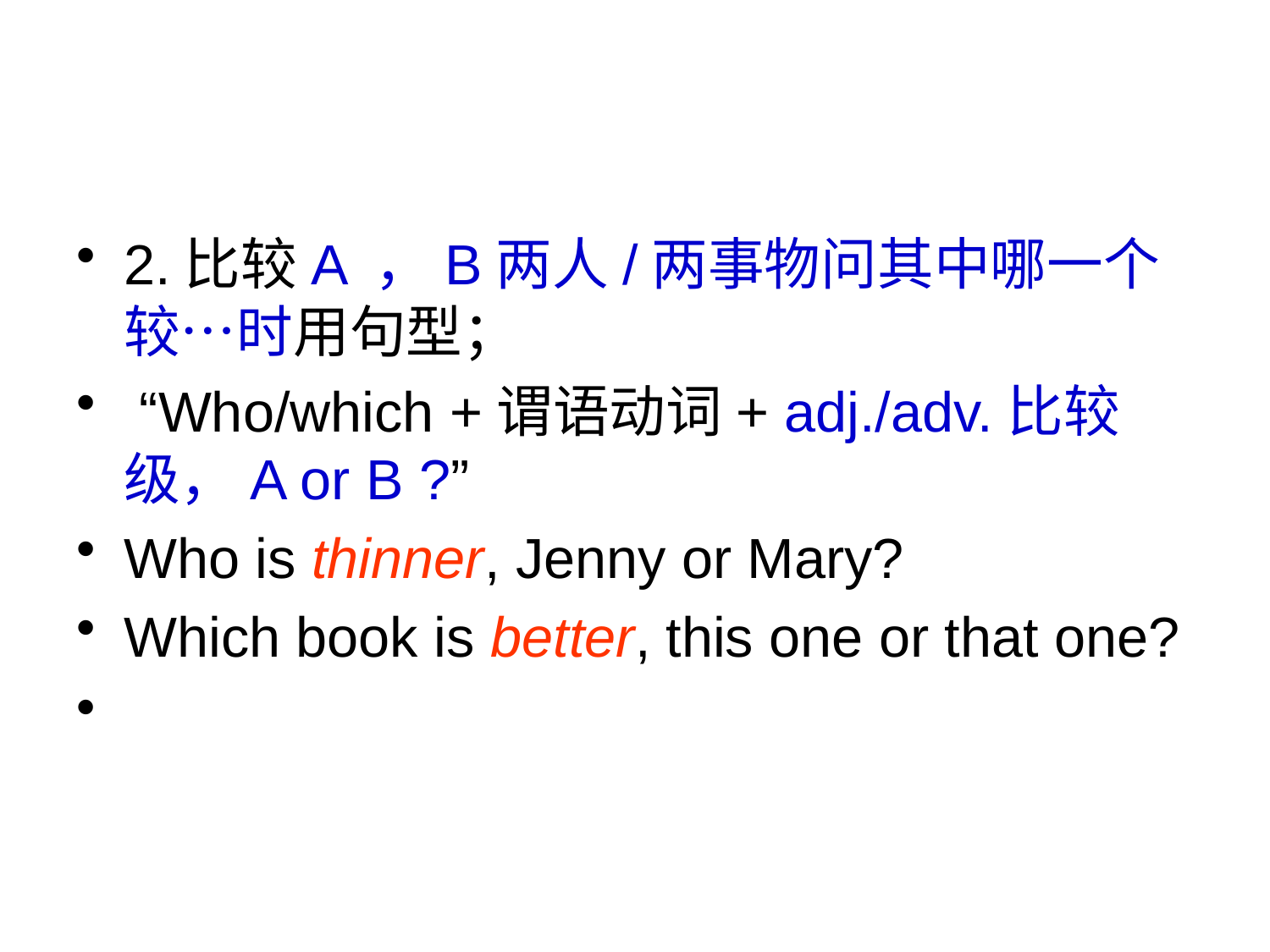

#
2.比较A ，B两人/两事物问其中哪一个较…时用句型；
 “Who/which +谓语动词+ adj./adv.比较级，A or B ?”
Who is thinner, Jenny or Mary?
Which book is better, this one or that one?